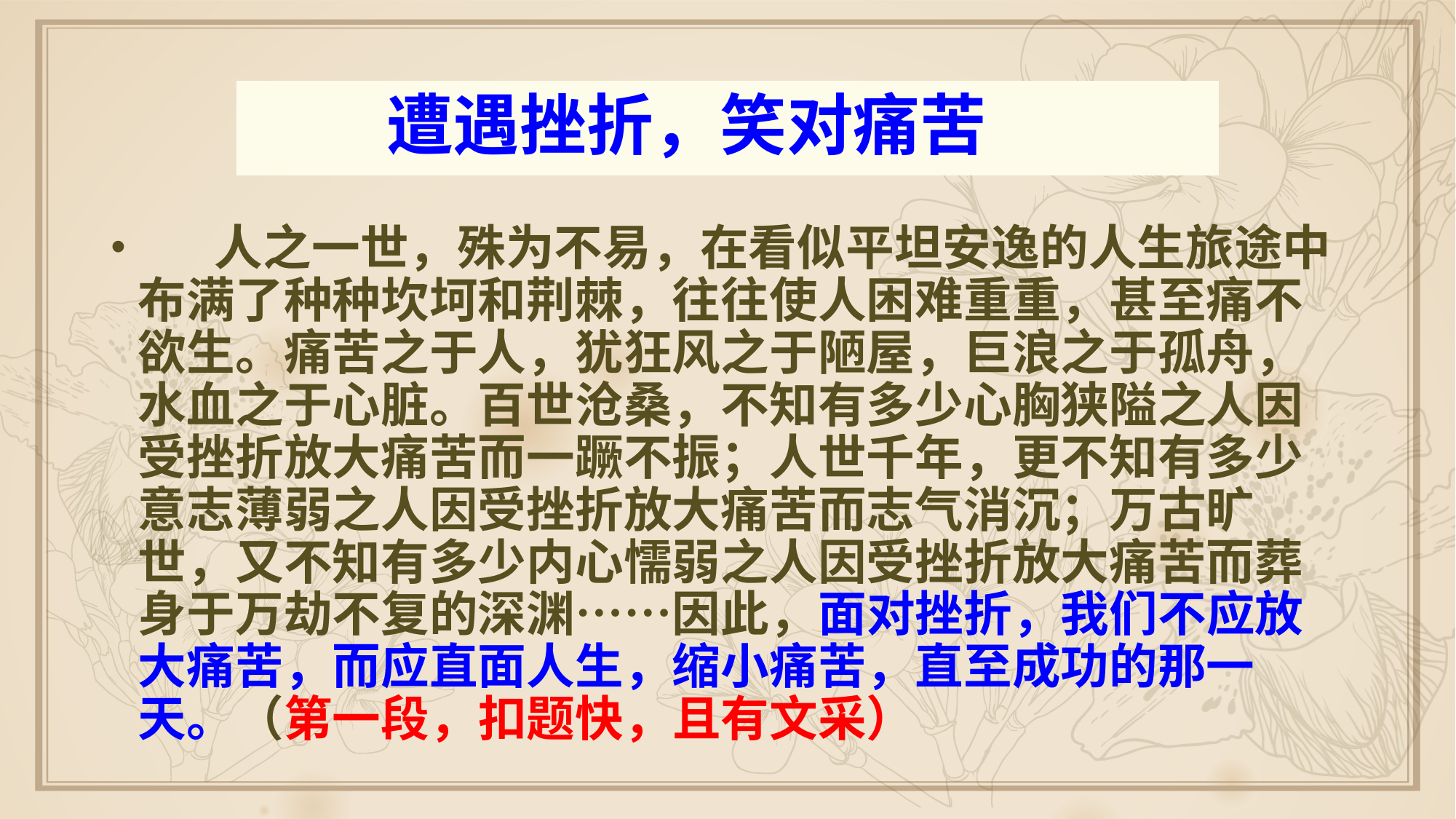

# 遭遇挫折，笑对痛苦
       人之一世，殊为不易，在看似平坦安逸的人生旅途中布满了种种坎坷和荆棘，往往使人困难重重，甚至痛不欲生。痛苦之于人，犹狂风之于陋屋，巨浪之于孤舟，水血之于心脏。百世沧桑，不知有多少心胸狭隘之人因受挫折放大痛苦而一蹶不振；人世千年，更不知有多少意志薄弱之人因受挫折放大痛苦而志气消沉；万古旷世，又不知有多少内心懦弱之人因受挫折放大痛苦而葬身于万劫不复的深渊……因此，面对挫折，我们不应放大痛苦，而应直面人生，缩小痛苦，直至成功的那一天。（第一段，扣题快，且有文采）